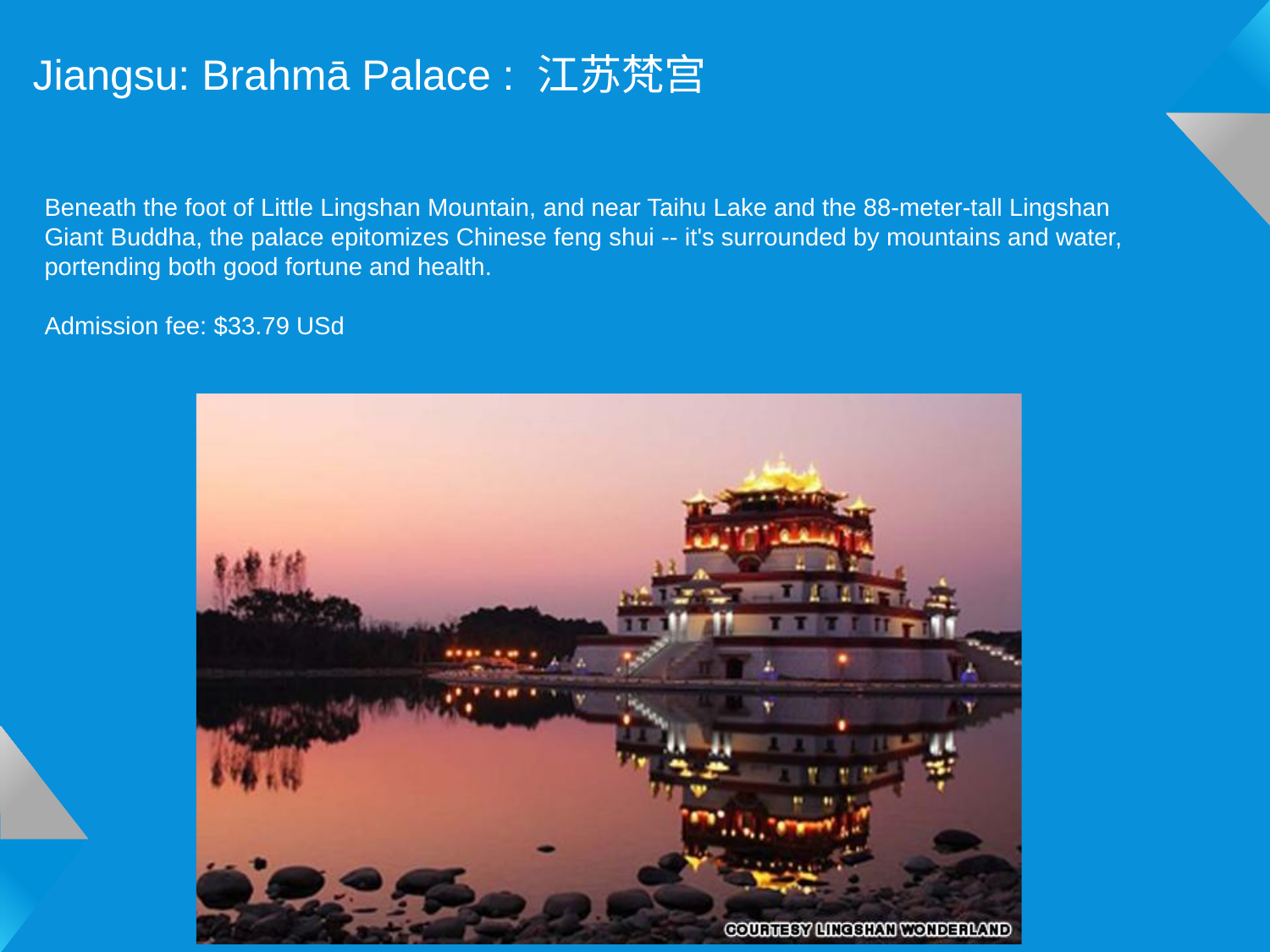

Jiangsu: Brahmā Palace : 江苏梵宫

Beneath the foot of Little Lingshan Mountain, and near Taihu Lake and the 88-meter-tall Lingshan Giant Buddha, the palace epitomizes Chinese feng shui -- it's surrounded by mountains and water, portending both good fortune and health.

Admission fee: $33.79 USd